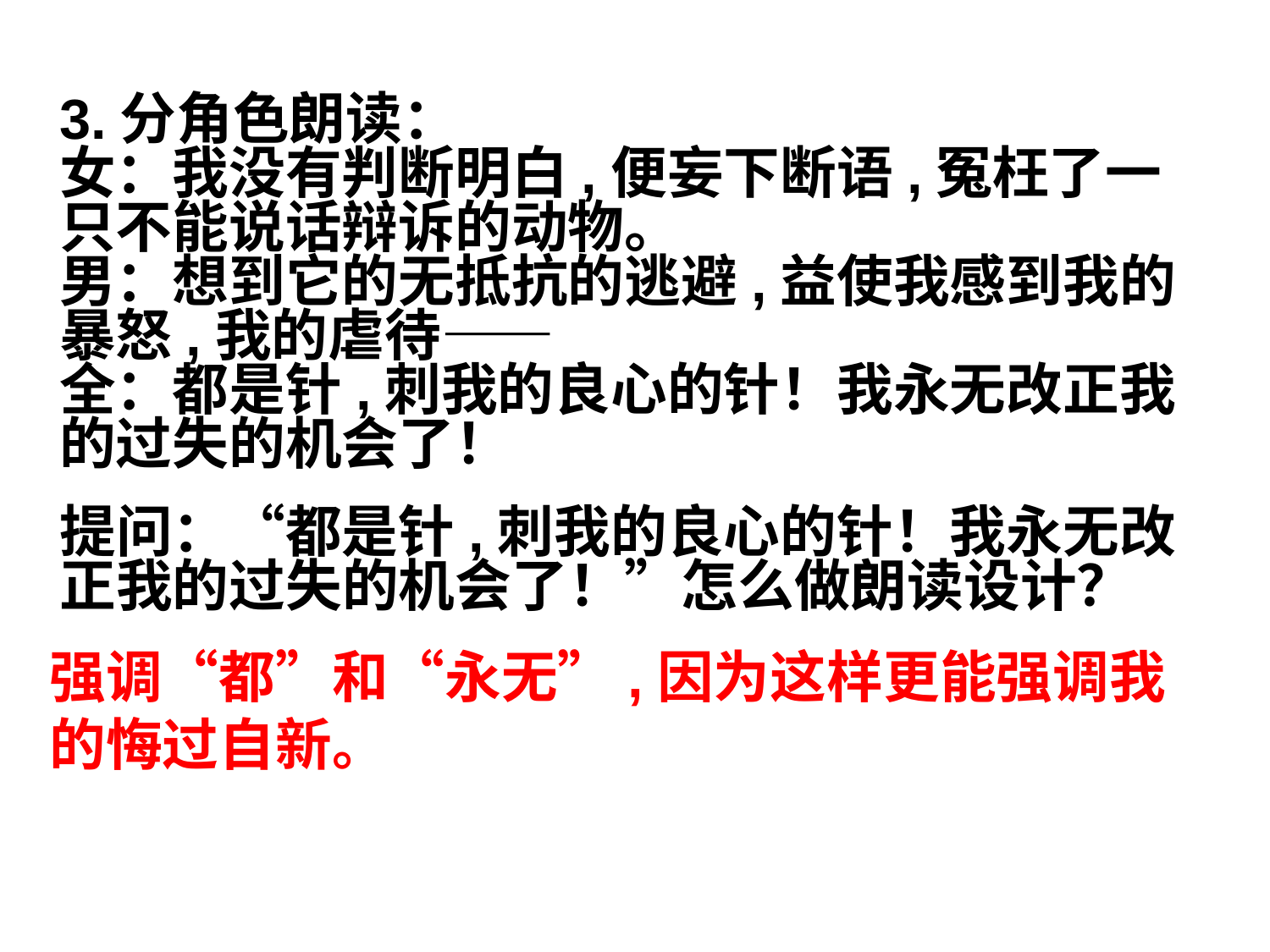

3.分角色朗读：
女：我没有判断明白,便妄下断语,冤枉了一只不能说话辩诉的动物。
男：想到它的无抵抗的逃避,益使我感到我的暴怒,我的虐待——
全：都是针,刺我的良心的针！我永无改正我的过失的机会了！
提问：“都是针,刺我的良心的针！我永无改正我的过失的机会了！”怎么做朗读设计？
强调“都”和“永无”,因为这样更能强调我的悔过自新。